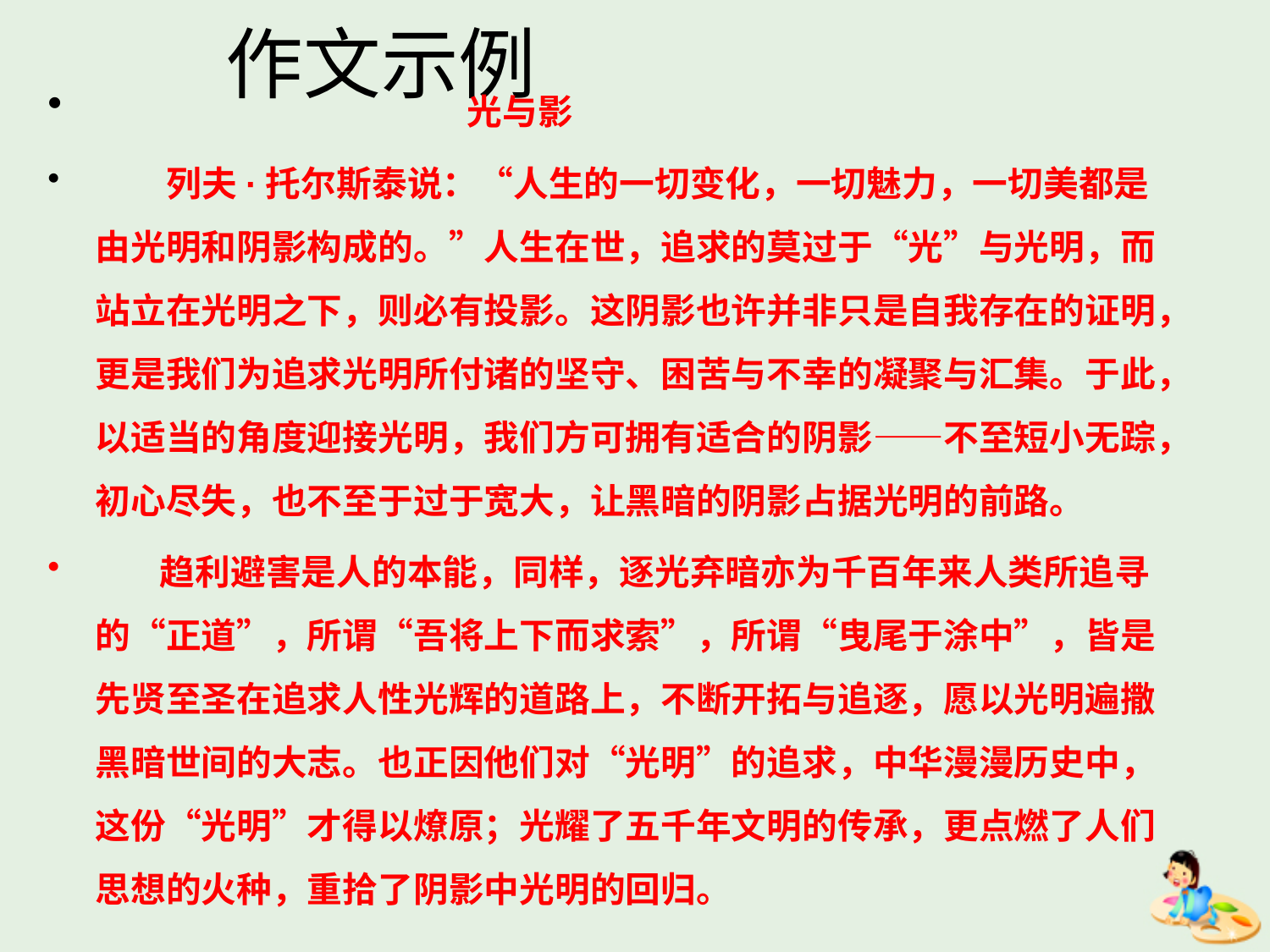

# 作文示例
                                      光与影
        列夫·托尔斯泰说：“人生的一切变化，一切魅力，一切美都是由光明和阴影构成的。”人生在世，追求的莫过于“光”与光明，而站立在光明之下，则必有投影。这阴影也许并非只是自我存在的证明，更是我们为追求光明所付诸的坚守、困苦与不幸的凝聚与汇集。于此，以适当的角度迎接光明，我们方可拥有适合的阴影——不至短小无踪，初心尽失，也不至于过于宽大，让黑暗的阴影占据光明的前路。
       趋利避害是人的本能，同样，逐光弃暗亦为千百年来人类所追寻的“正道”，所谓“吾将上下而求索”，所谓“曳尾于涂中”，皆是先贤至圣在追求人性光辉的道路上，不断开拓与追逐，愿以光明遍撒黑暗世间的大志。也正因他们对“光明”的追求，中华漫漫历史中，这份“光明”才得以燎原；光耀了五千年文明的传承，更点燃了人们思想的火种，重拾了阴影中光明的回归。